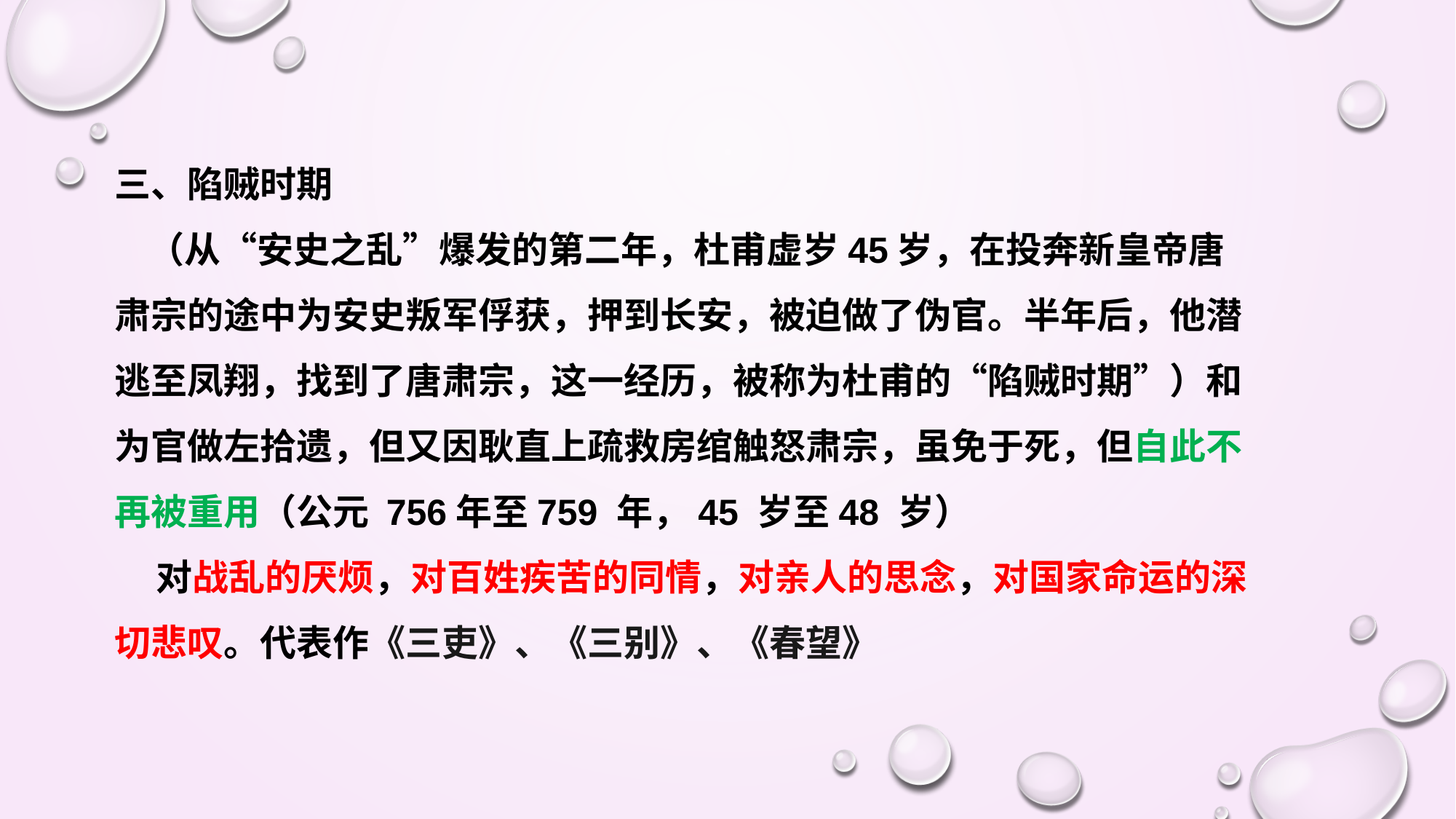

三、陷贼时期
   （从“安史之乱”爆发的第二年，杜甫虚岁45岁，在投奔新皇帝唐肃宗的途中为安史叛军俘获，押到长安，被迫做了伪官。半年后，他潜逃至凤翔，找到了唐肃宗，这一经历，被称为杜甫的“陷贼时期”）和为官做左拾遗，但又因耿直上疏救房绾触怒肃宗，虽免于死，但自此不再被重用（公元 756年至759 年，45 岁至48 岁）
    对战乱的厌烦，对百姓疾苦的同情，对亲人的思念，对国家命运的深切悲叹。代表作《三吏》、《三别》、《春望》